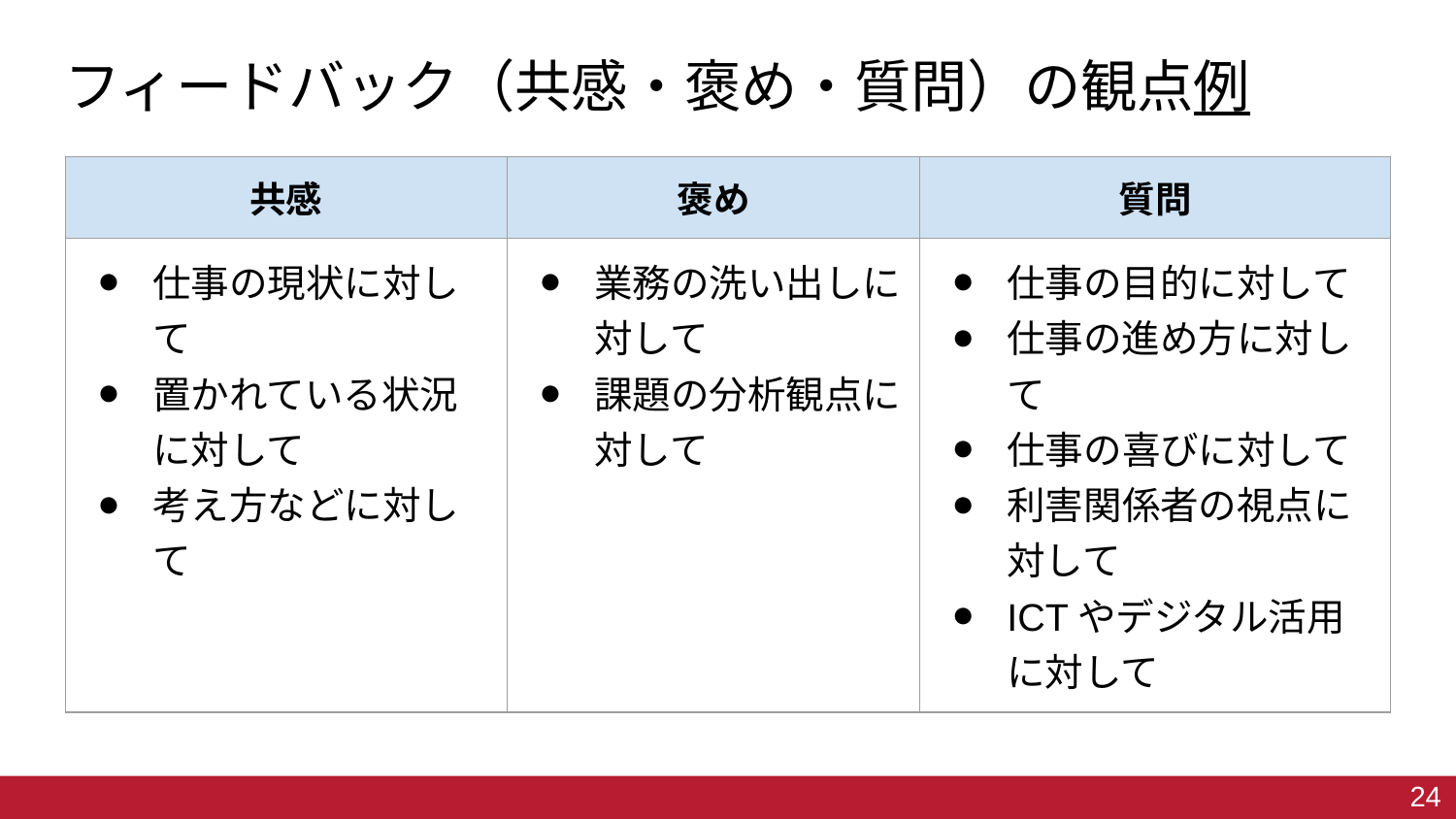

# フィードバック（共感・褒め・質問）の観点例
| 共感 | 褒め | 質問 |
| --- | --- | --- |
| 仕事の現状に対して 置かれている状況に対して 考え方などに対して | 業務の洗い出しに対して 課題の分析観点に対して | 仕事の目的に対して 仕事の進め方に対して 仕事の喜びに対して 利害関係者の視点に対して ICTやデジタル活用に対して |
24